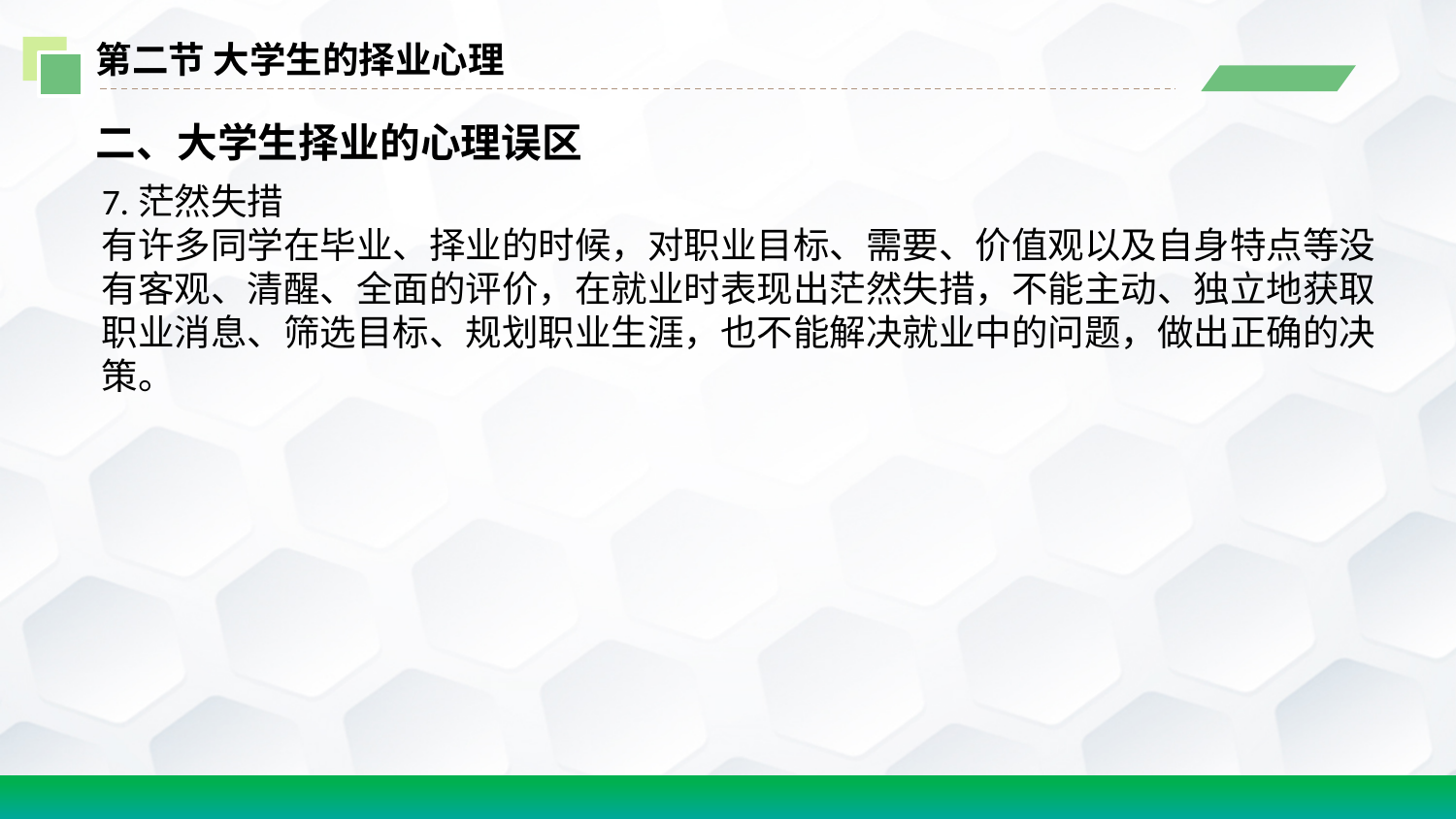

第二节 大学生的择业心理
二、大学生择业的心理误区
7.茫然失措
有许多同学在毕业、择业的时候，对职业目标、需要、价值观以及自身特点等没有客观、清醒、全面的评价，在就业时表现出茫然失措，不能主动、独立地获取职业消息、筛选目标、规划职业生涯，也不能解决就业中的问题，做出正确的决策。